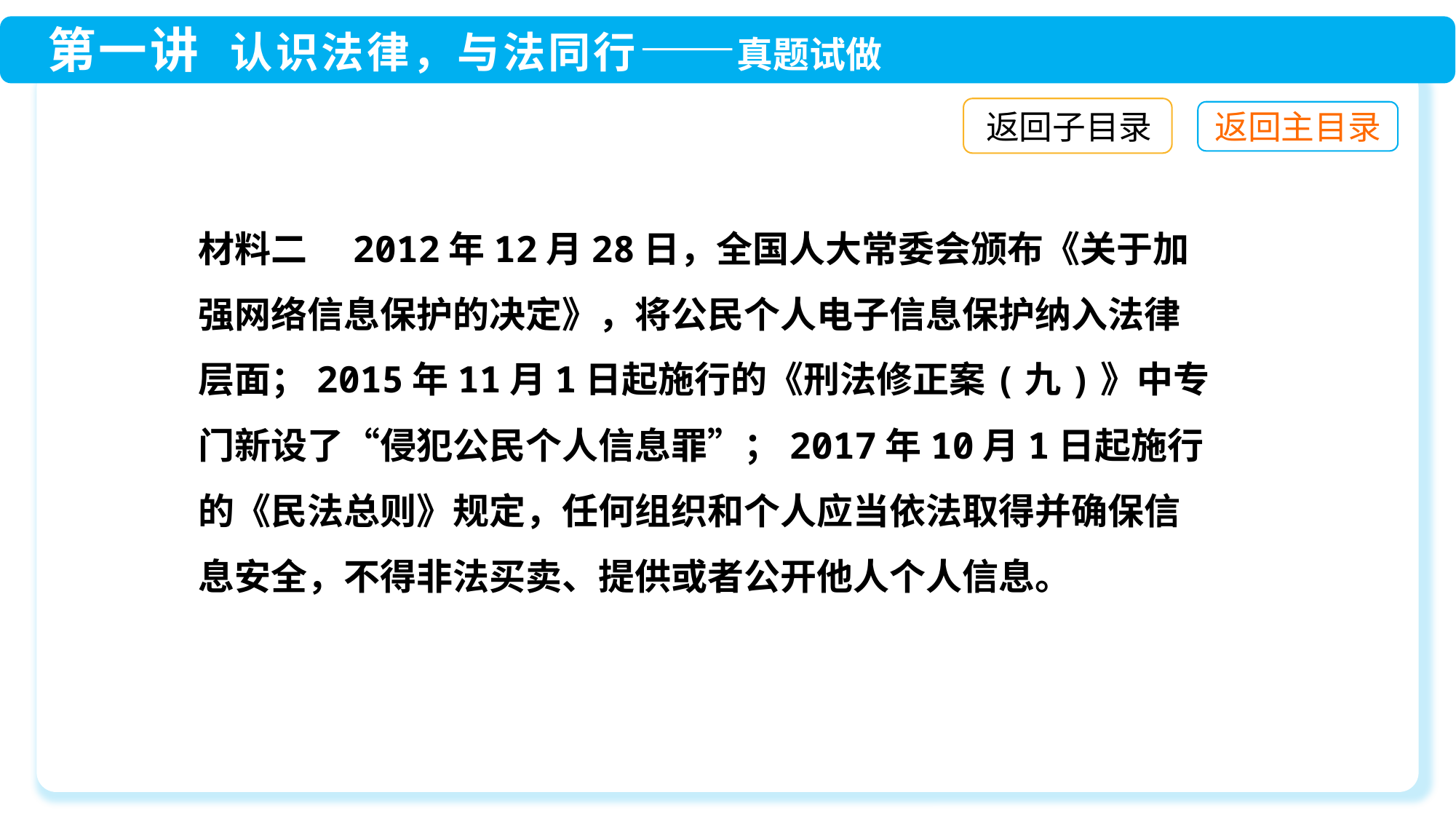

返回子目录

材料二　2012年12月28日，全国人大常委会颁布《关于加强网络信息保护的决定》，将公民个人电子信息保护纳入法律层面；2015年11月1日起施行的《刑法修正案(九)》中专门新设了“侵犯公民个人信息罪”；2017年10月1日起施行的《民法总则》规定，任何组织和个人应当依法取得并确保信息安全，不得非法买卖、提供或者公开他人个人信息。